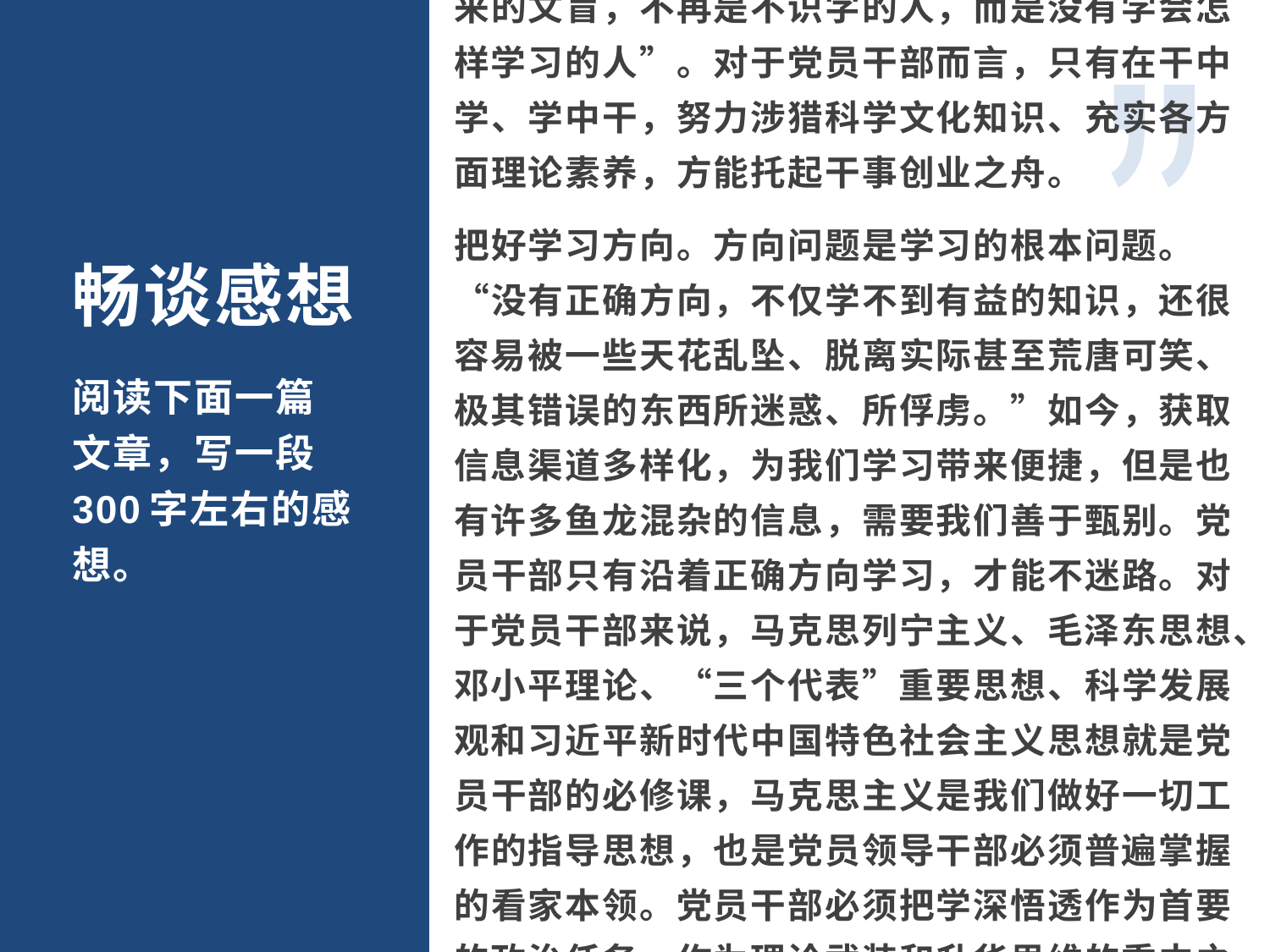

联合国教科文组织埃德加·富尔先生曾说：“未来的文盲，不再是不识字的人，而是没有学会怎样学习的人”。对于党员干部而言，只有在干中学、学中干，努力涉猎科学文化知识、充实各方面理论素养，方能托起干事创业之舟。
把好学习方向。方向问题是学习的根本问题。“没有正确方向，不仅学不到有益的知识，还很容易被一些天花乱坠、脱离实际甚至荒唐可笑、极其错误的东西所迷惑、所俘虏。”如今，获取信息渠道多样化，为我们学习带来便捷，但是也有许多鱼龙混杂的信息，需要我们善于甄别。党员干部只有沿着正确方向学习，才能不迷路。对于党员干部来说，马克思列宁主义、毛泽东思想、邓小平理论、“三个代表”重要思想、科学发展观和习近平新时代中国特色社会主义思想就是党员干部的必修课，马克思主义是我们做好一切工作的指导思想，也是党员领导干部必须普遍掌握的看家本领。党员干部必须把学深悟透作为首要的政治任务，作为理论武装和升华思维的重中之重。

畅谈感想
阅读下面一篇文章，写一段300字左右的感想。